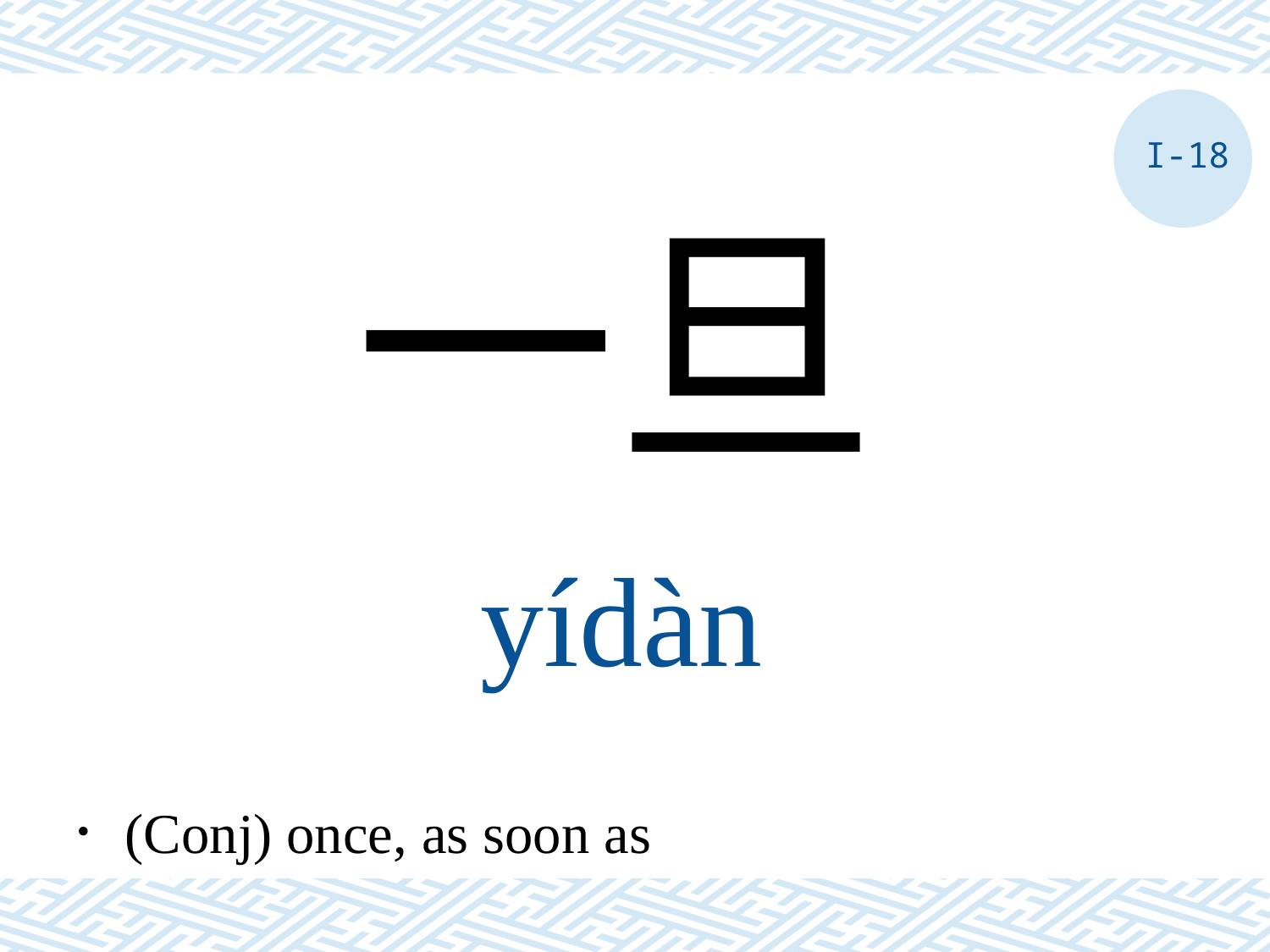

I-18

一旦
yídàn
．(Conj) once, as soon as